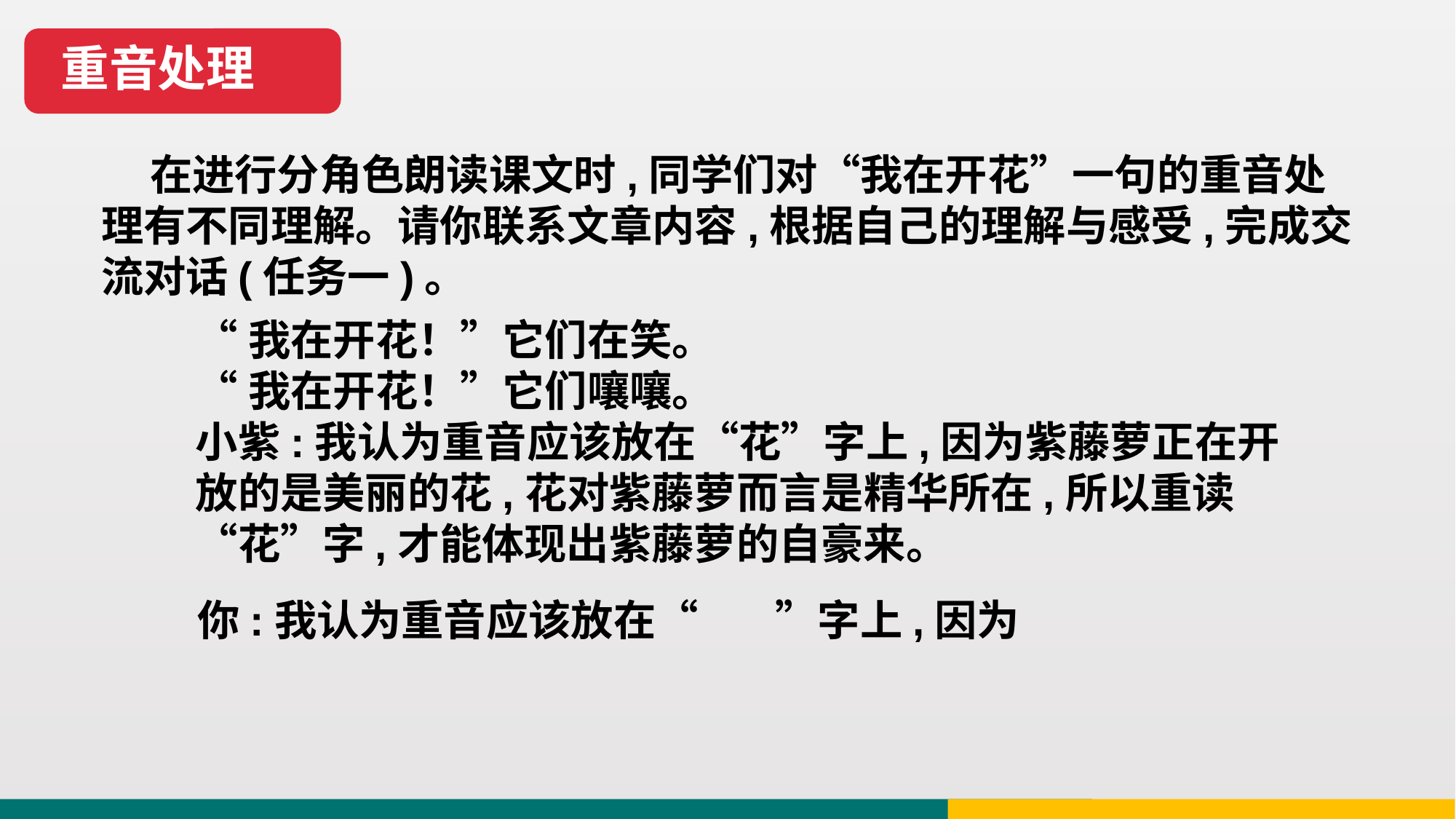

重音处理
    在进行分角色朗读课文时,同学们对“我在开花”一句的重音处理有不同理解。请你联系文章内容,根据自己的理解与感受,完成交流对话(任务一)。
“我在开花！”它们在笑。
“我在开花！”它们嚷嚷。
小紫:我认为重音应该放在“花”字上,因为紫藤萝正在开放的是美丽的花,花对紫藤萝而言是精华所在,所以重读“花”字,才能体现出紫藤萝的自豪来。
你:我认为重音应该放在“        ”字上,因为